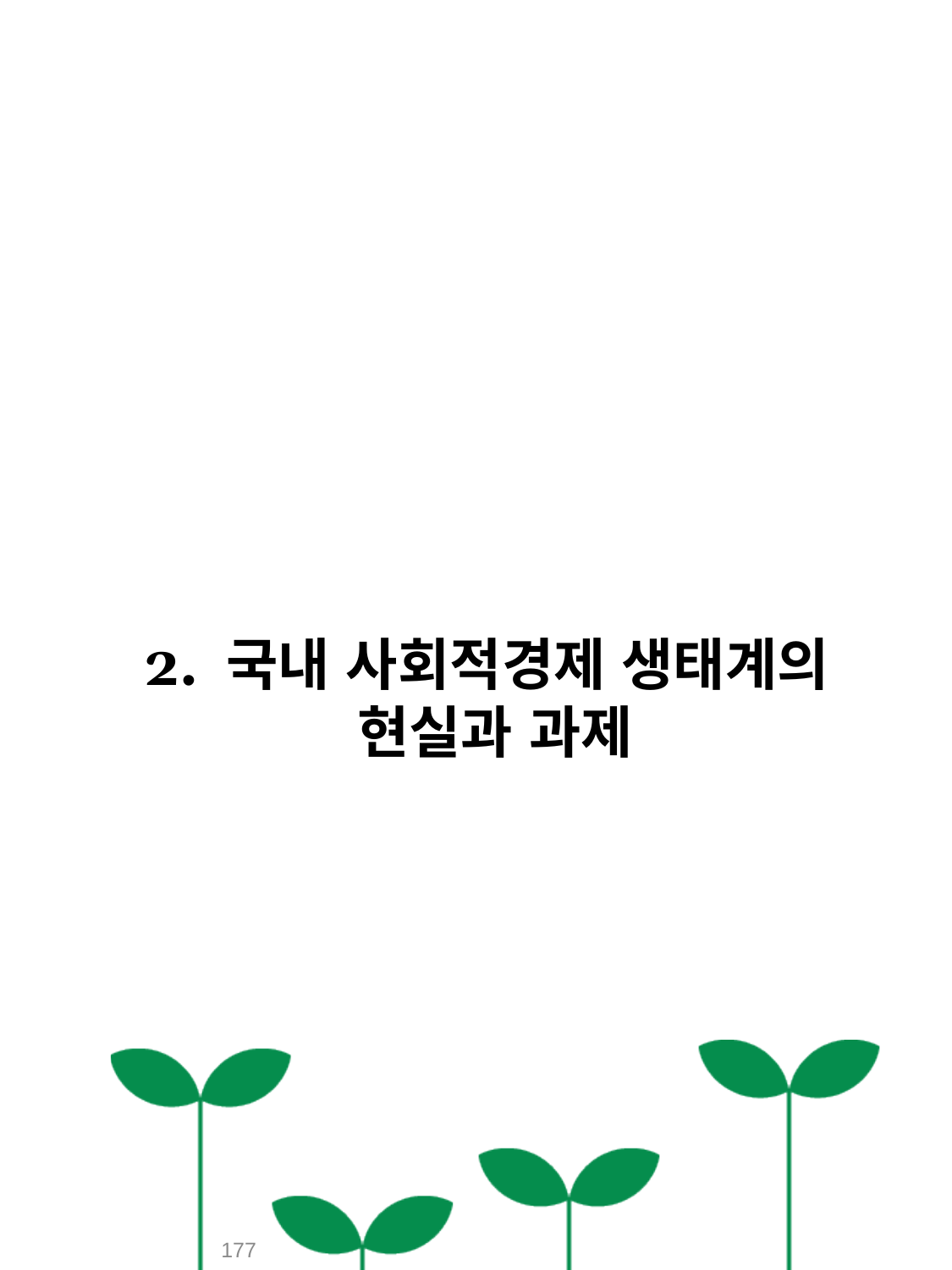

2. 국내 사회적경제 생태계의
현실과 과제
177